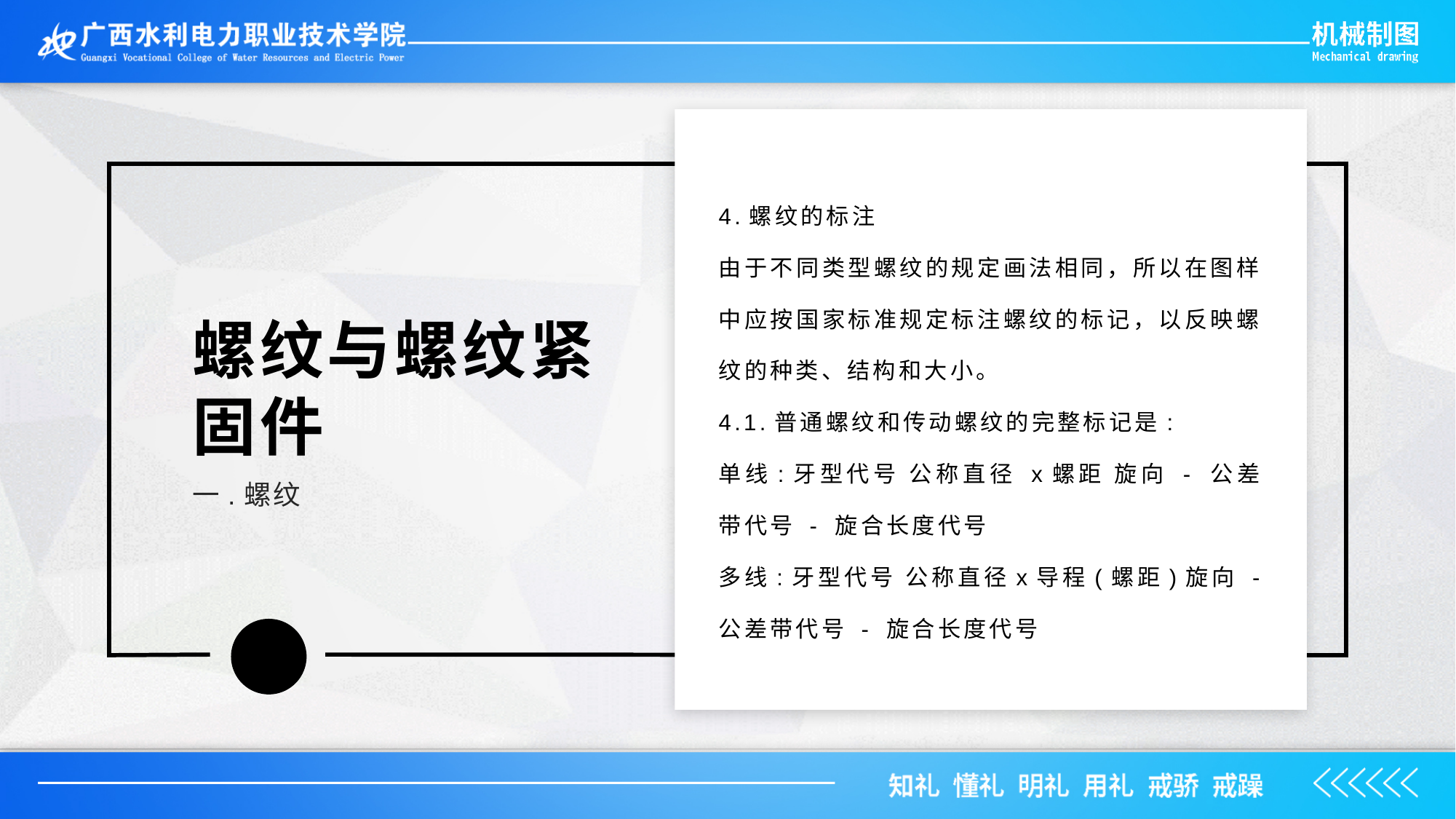

4.螺纹的标注
由于不同类型螺纹的规定画法相同，所以在图样中应按国家标准规定标注螺纹的标记，以反映螺纹的种类、结构和大小。
4.1.普通螺纹和传动螺纹的完整标记是:
单线:牙型代号 公称直径 x螺距 旋向 - 公差带代号 - 旋合长度代号
多线:牙型代号 公称直径x导程(螺距)旋向 - 公差带代号 - 旋合长度代号

螺纹与螺纹紧固件
一.螺纹